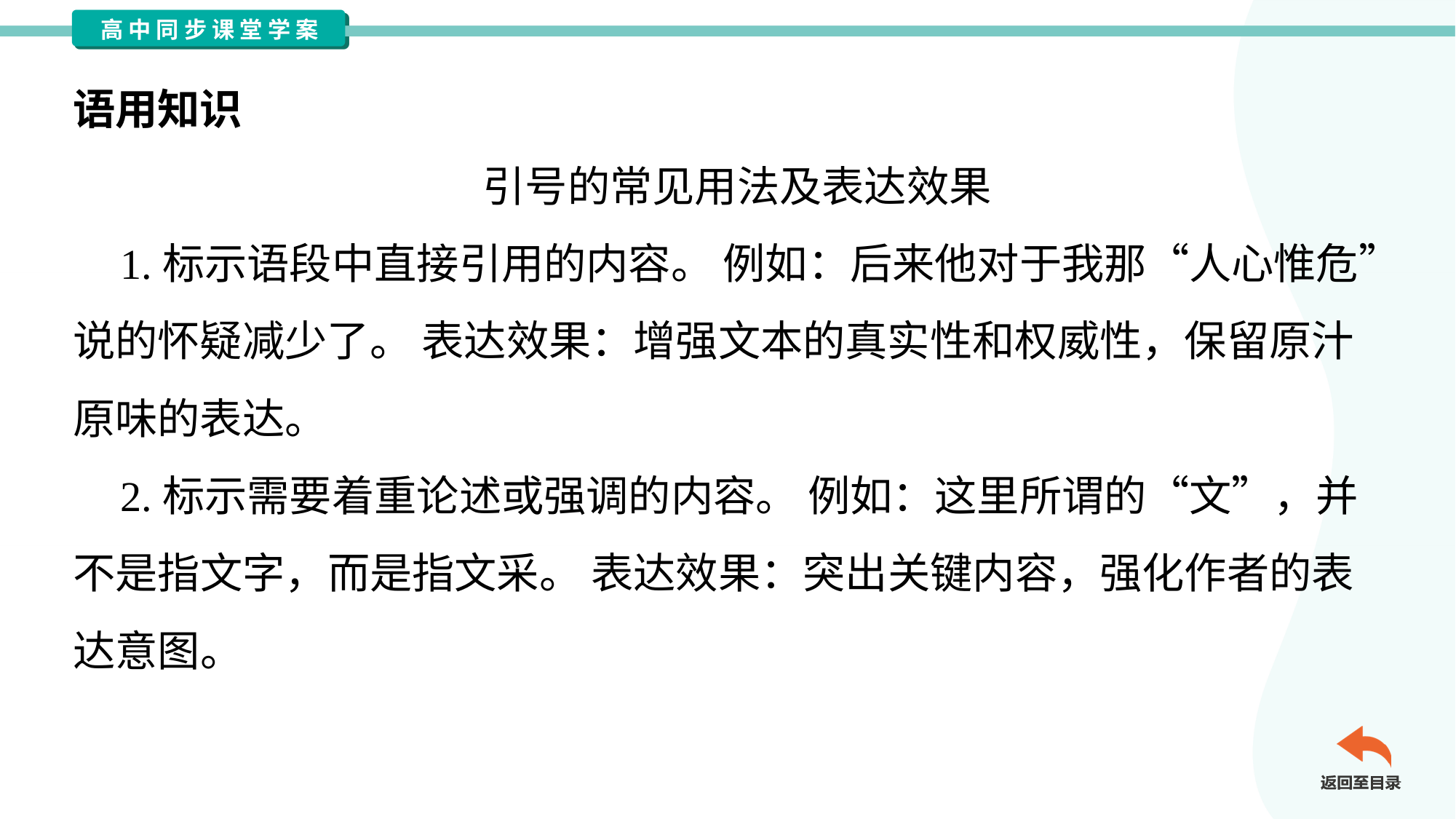

语用知识
引号的常见用法及表达效果
    1.标示语段中直接引用的内容。 例如：后来他对于我那“人心惟危”
说的怀疑减少了。 表达效果：增强文本的真实性和权威性，保留原汁
原味的表达。
    2.标示需要着重论述或强调的内容。 例如：这里所谓的“文”，并
不是指文字，而是指文采。 表达效果：突出关键内容，强化作者的表
达意图。